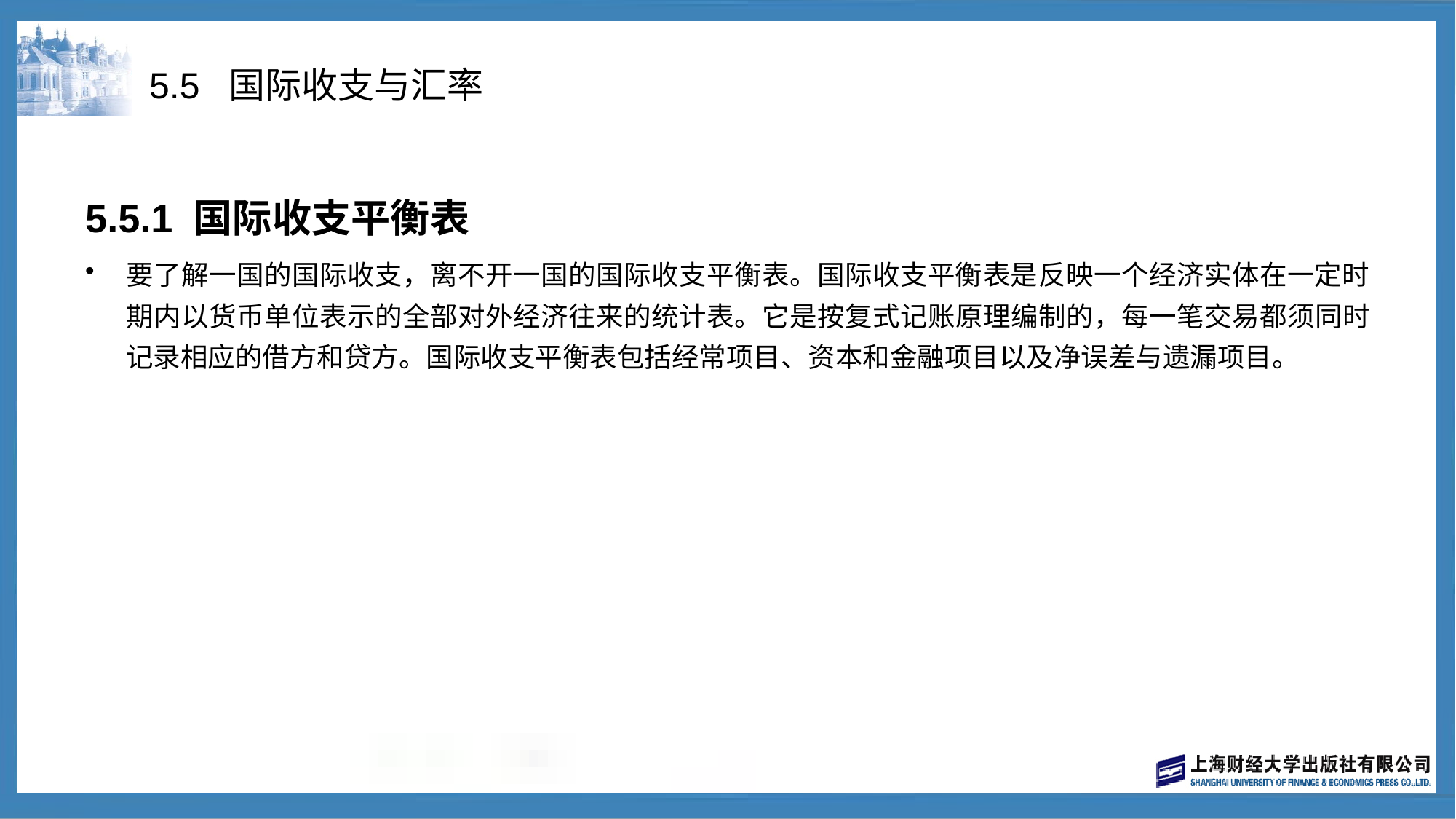

# 5.5  国际收支与汇率
5.5.1 国际收支平衡表
要了解一国的国际收支，离不开一国的国际收支平衡表。国际收支平衡表是反映一个经济实体在一定时期内以货币单位表示的全部对外经济往来的统计表。它是按复式记账原理编制的，每一笔交易都须同时记录相应的借方和贷方。国际收支平衡表包括经常项目、资本和金融项目以及净误差与遗漏项目。